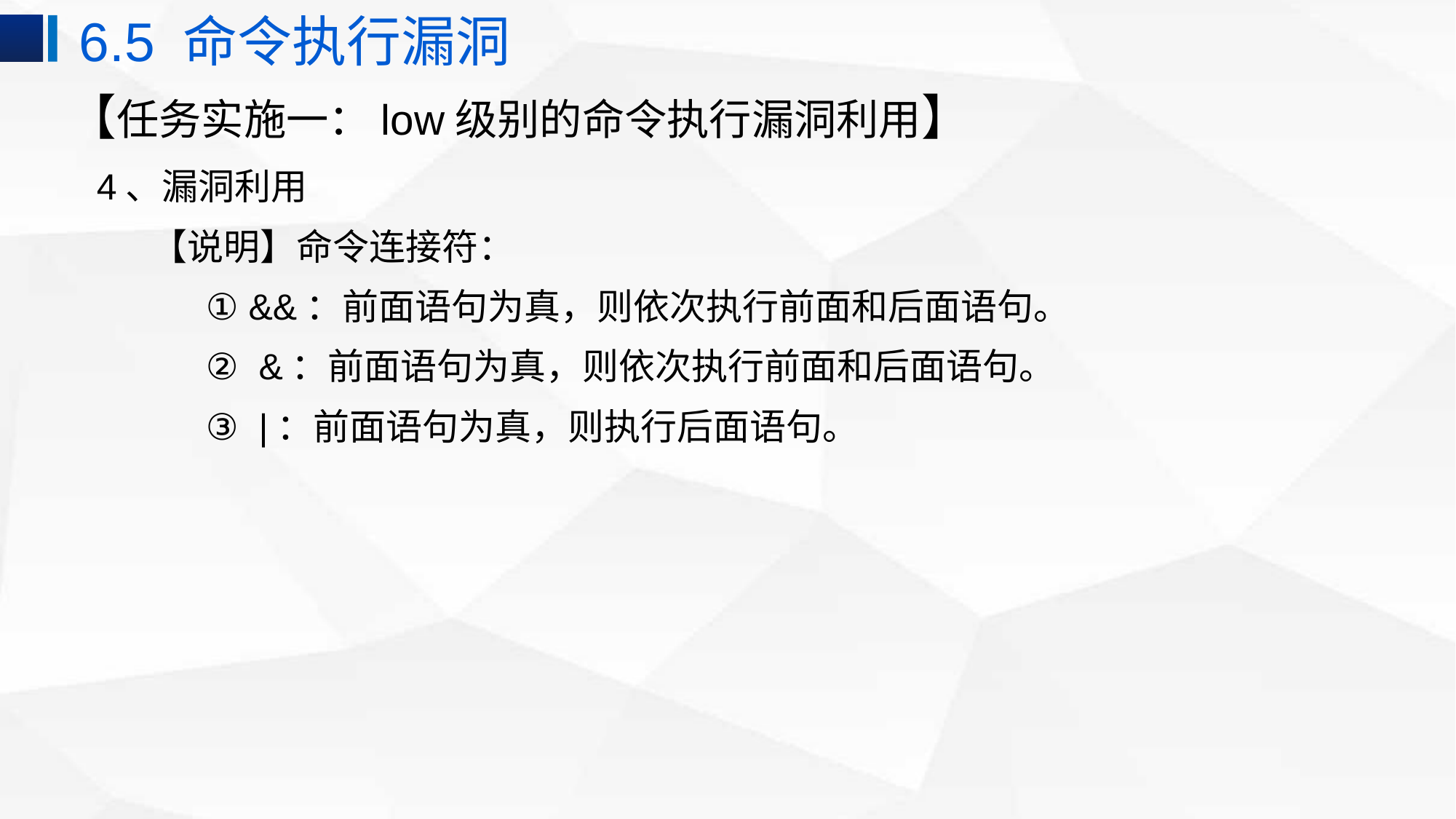

6.5 命令执行漏洞

【任务实施一：low级别的命令执行漏洞利用】
4、漏洞利用
【说明】命令连接符：
① &&：前面语句为真，则依次执行前面和后面语句。
②  &：前面语句为真，则依次执行前面和后面语句。
③  |：前面语句为真，则执行后面语句。